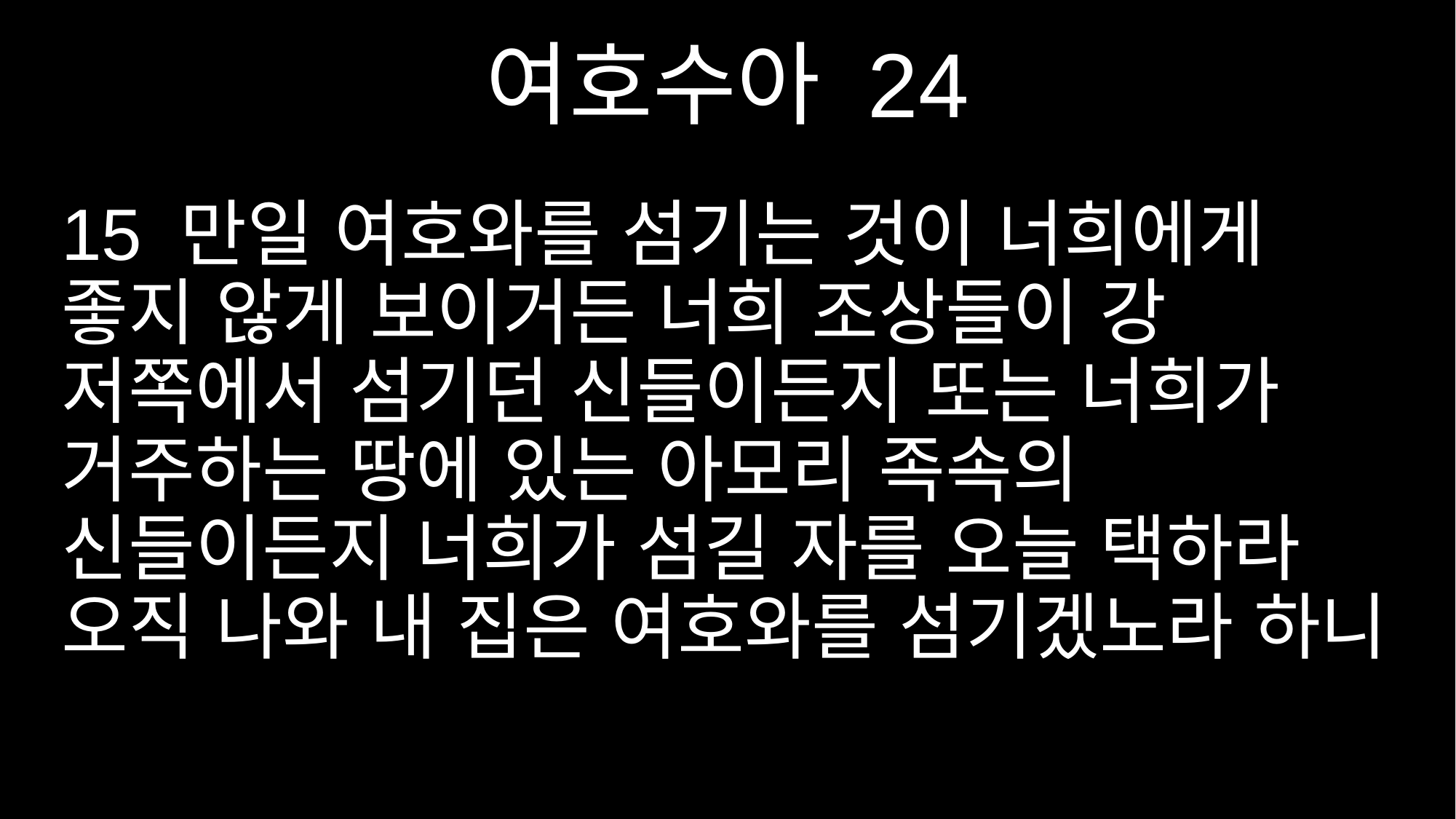

여호수아 24
15 만일 여호와를 섬기는 것이 너희에게 좋지 않게 보이거든 너희 조상들이 강 저쪽에서 섬기던 신들이든지 또는 너희가 거주하는 땅에 있는 아모리 족속의 신들이든지 너희가 섬길 자를 오늘 택하라 오직 나와 내 집은 여호와를 섬기겠노라 하니